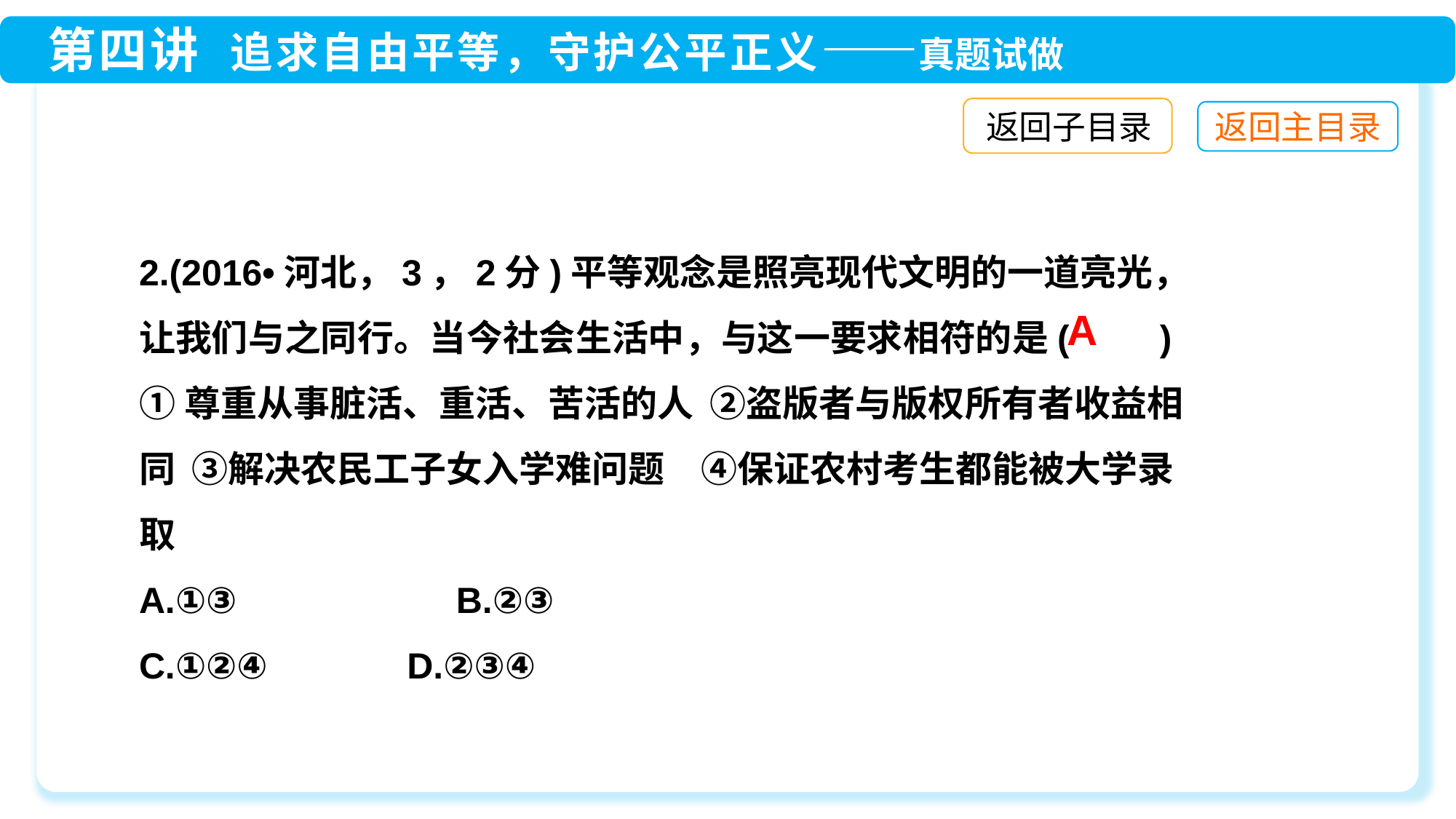

返回子目录

2.(2016•河北，3，2分)平等观念是照亮现代文明的一道亮光，让我们与之同行。当今社会生活中，与这一要求相符的是(　　)
①尊重从事脏活、重活、苦活的人  ②盗版者与版权所有者收益相同  ③解决农民工子女入学难问题　④保证农村考生都能被大学录取
A.①③　　	           B.②③
C.①②④　　	     D.②③④
A